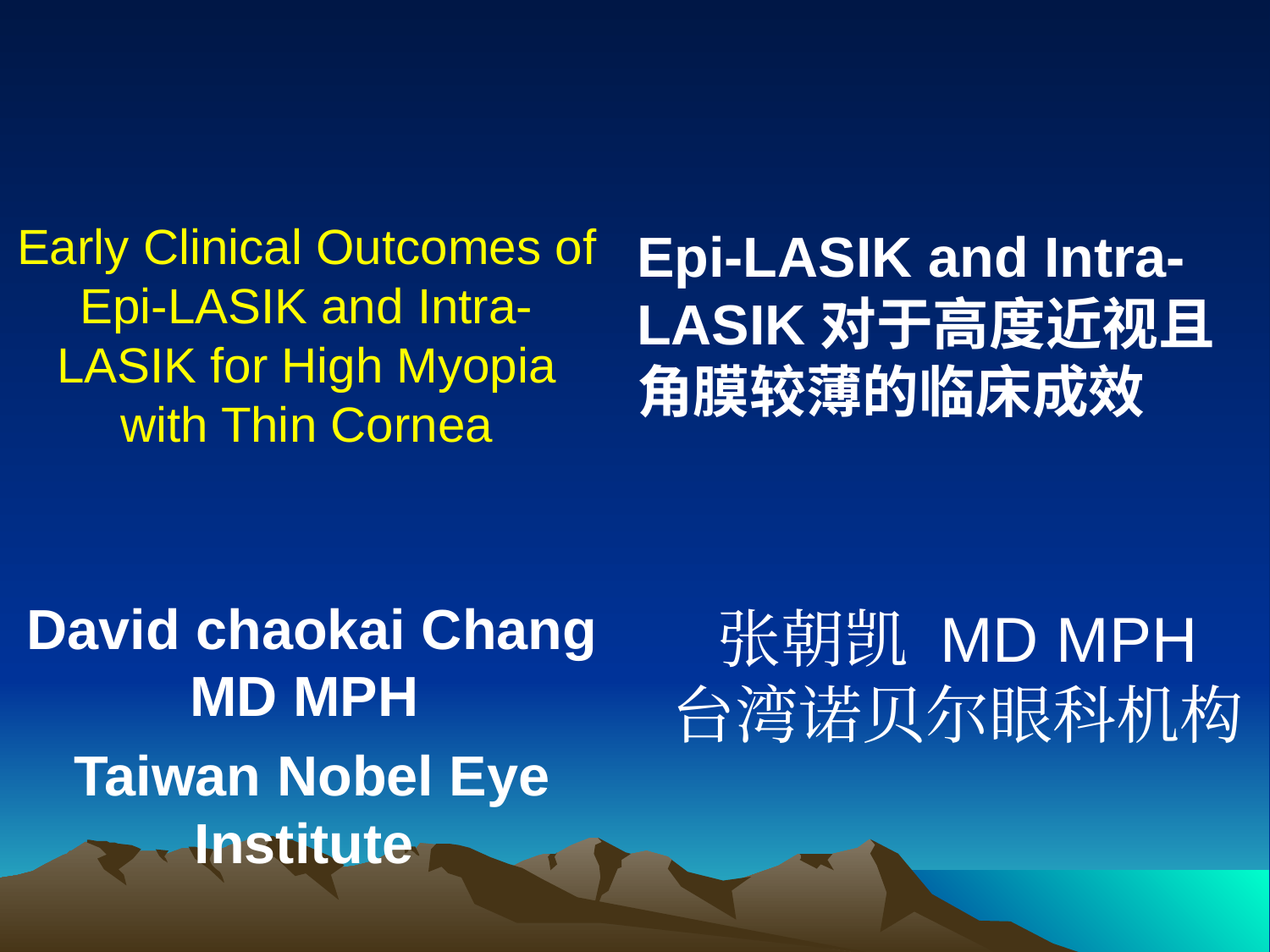

Epi-LASIK and Intra-LASIK对于高度近视且角膜较薄的临床成效
# Early Clinical Outcomes of Epi-LASIK and Intra-LASIK for High Myopia with Thin Cornea
David chaokai Chang MD MPH
Taiwan Nobel Eye Institute
张朝凯 MD MPH
台湾诺贝尔眼科机构